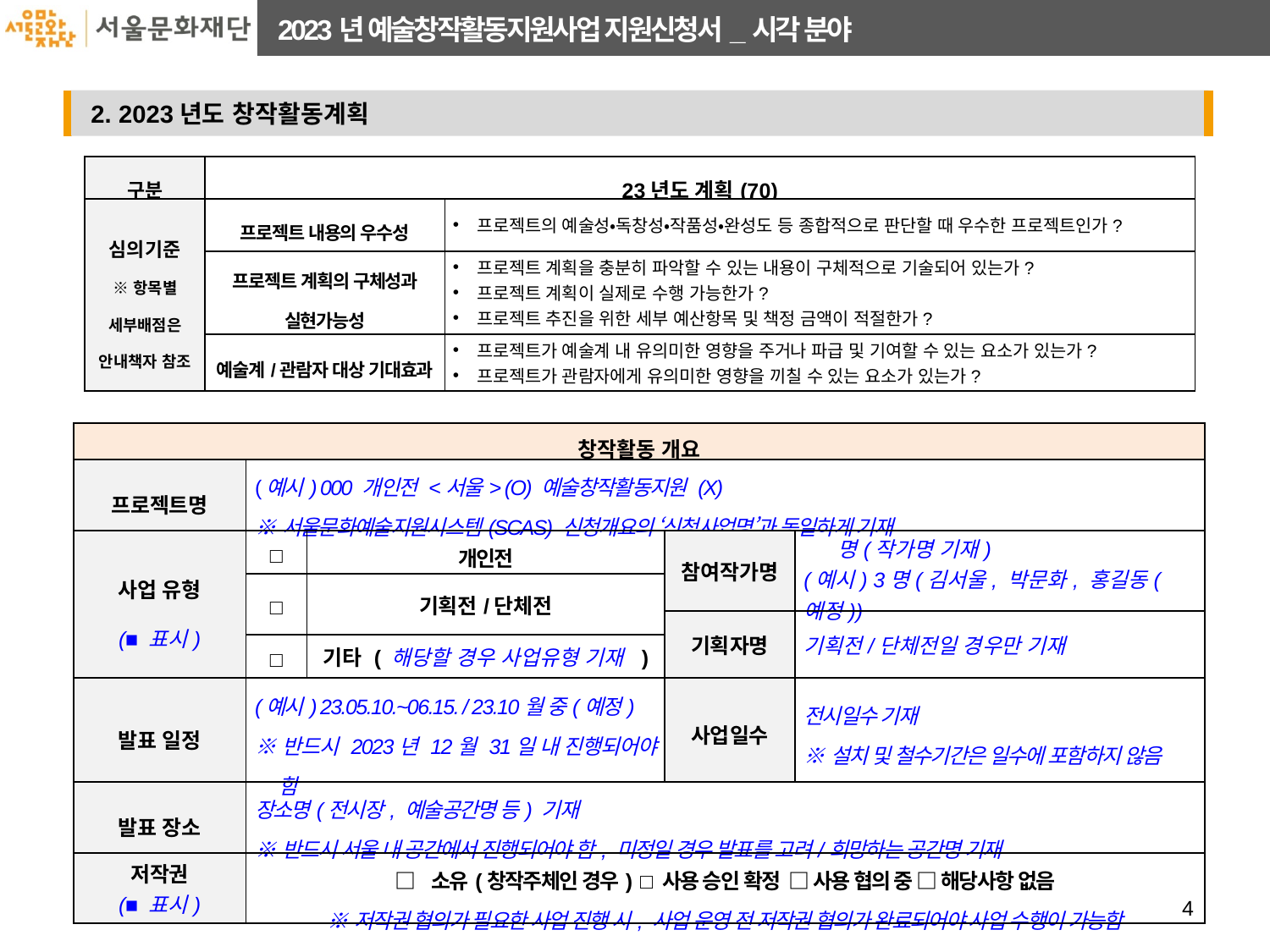

| 구분 | 23년도 계획(70) |  |
| --- | --- | --- |
| 심의기준 ※항목별 세부배점은 안내책자 참조 | 프로젝트 내용의 우수성 | 프로젝트의 예술성‧독창성‧작품성‧완성도 등 종합적으로 판단할 때 우수한 프로젝트인가? |
|  | 프로젝트 계획의 구체성과 실현가능성 | 프로젝트 계획을 충분히 파악할 수 있는 내용이 구체적으로 기술되어 있는가? 프로젝트 계획이 실제로 수행 가능한가? 프로젝트 추진을 위한 세부 예산항목 및 책정 금액이 적절한가? |
|  | 예술계/관람자 대상 기대효과 | 프로젝트가 예술계 내 유의미한 영향을 주거나 파급 및 기여할 수 있는 요소가 있는가? 프로젝트가 관람자에게 유의미한 영향을 끼칠 수 있는 요소가 있는가? |
| 창작활동 개요 |  |  |  |  |
| --- | --- | --- | --- | --- |
| 프로젝트명 | (예시) 000 개인전 <서울> (O) 예술창작활동지원 (X) ※서울문화예술지원시스템(SCAS) 신청개요의 ‘신청사업명’과 동일하게 기재 |  |  |  |
| 사업 유형 (■ 표시) | □ | 개인전 | 참여작가명 | 명(작가명 기재) (예시) 3명(김서울, 박문화, 홍길동(예정)) |
|  | □ | 기획전/단체전 |  |  |
|  |  |  | 기획자명 | 기획전/단체전일 경우만 기재 |
|  | □ | 기타 ( 해당할 경우 사업유형 기재 ) |  |  |
| 발표 일정 | (예시) 23.05.10.~06.15. / 23.10월 중(예정) ※반드시 2023년 12월 31일 내 진행되어야 함 |  | 사업일수 | 전시일수 기재 ※설치 및 철수기간은 일수에 포함하지 않음 |
| 발표 장소 | 장소명(전시장, 예술공간명 등) 기재 ※반드시 서울 내 공간에서 진행되어야 함, 미정일 경우 발표를 고려/희망하는 공간명 기재 |  |  |  |
| 저작권 (■ 표시) | □ 소유(창작주체인 경우) □ 사용 승인 확정 □ 사용 협의 중 □ 해당사항 없음 ※저작권 협의가 필요한 사업 진행 시, 사업 운영 전 저작권 협의가 완료되어야 사업 수행이 가능함 |  |  |  |
4